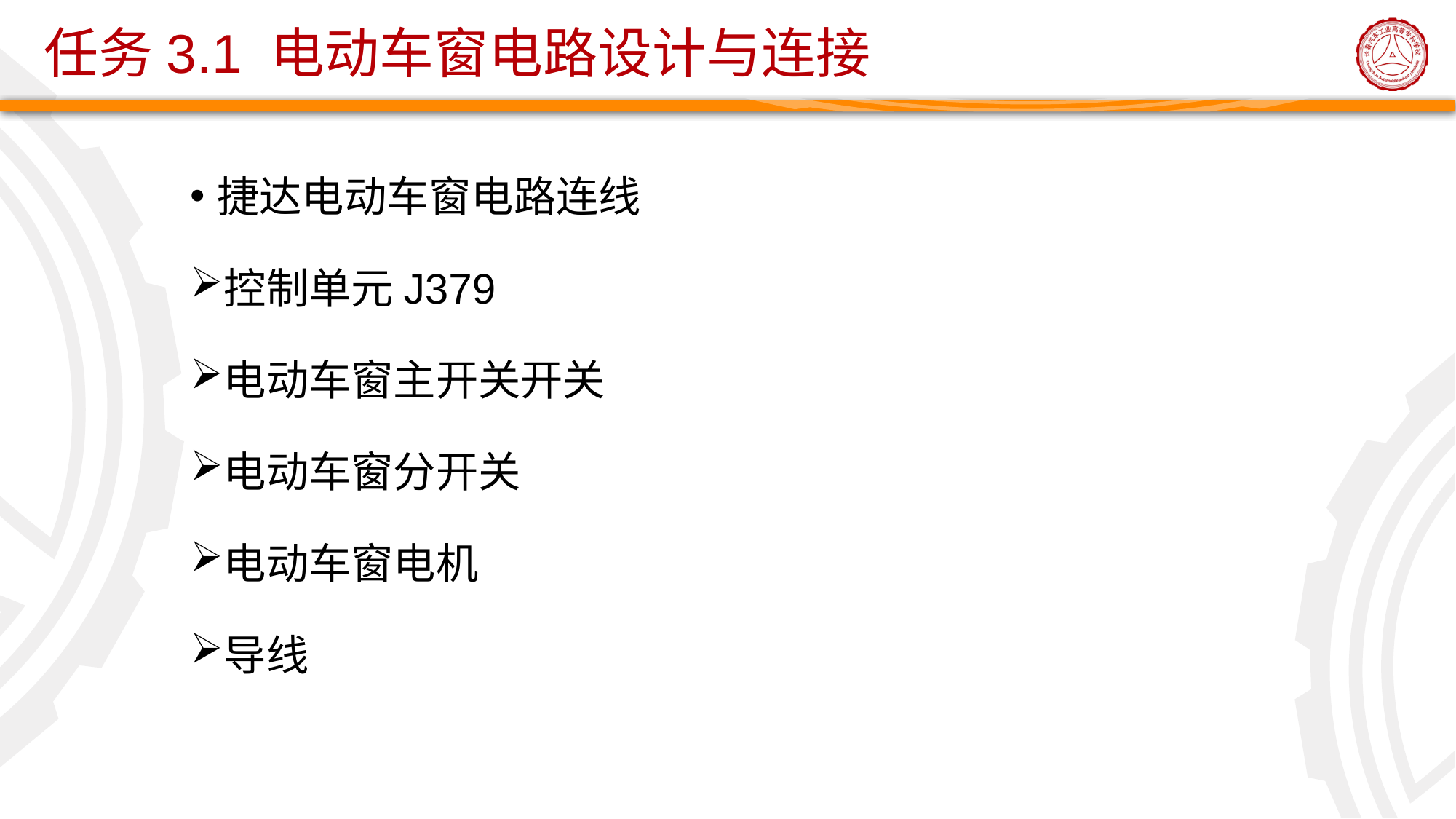

# 任务3.1 电动车窗电路设计与连接
捷达电动车窗电路连线
控制单元J379
电动车窗主开关开关
电动车窗分开关
电动车窗电机
导线